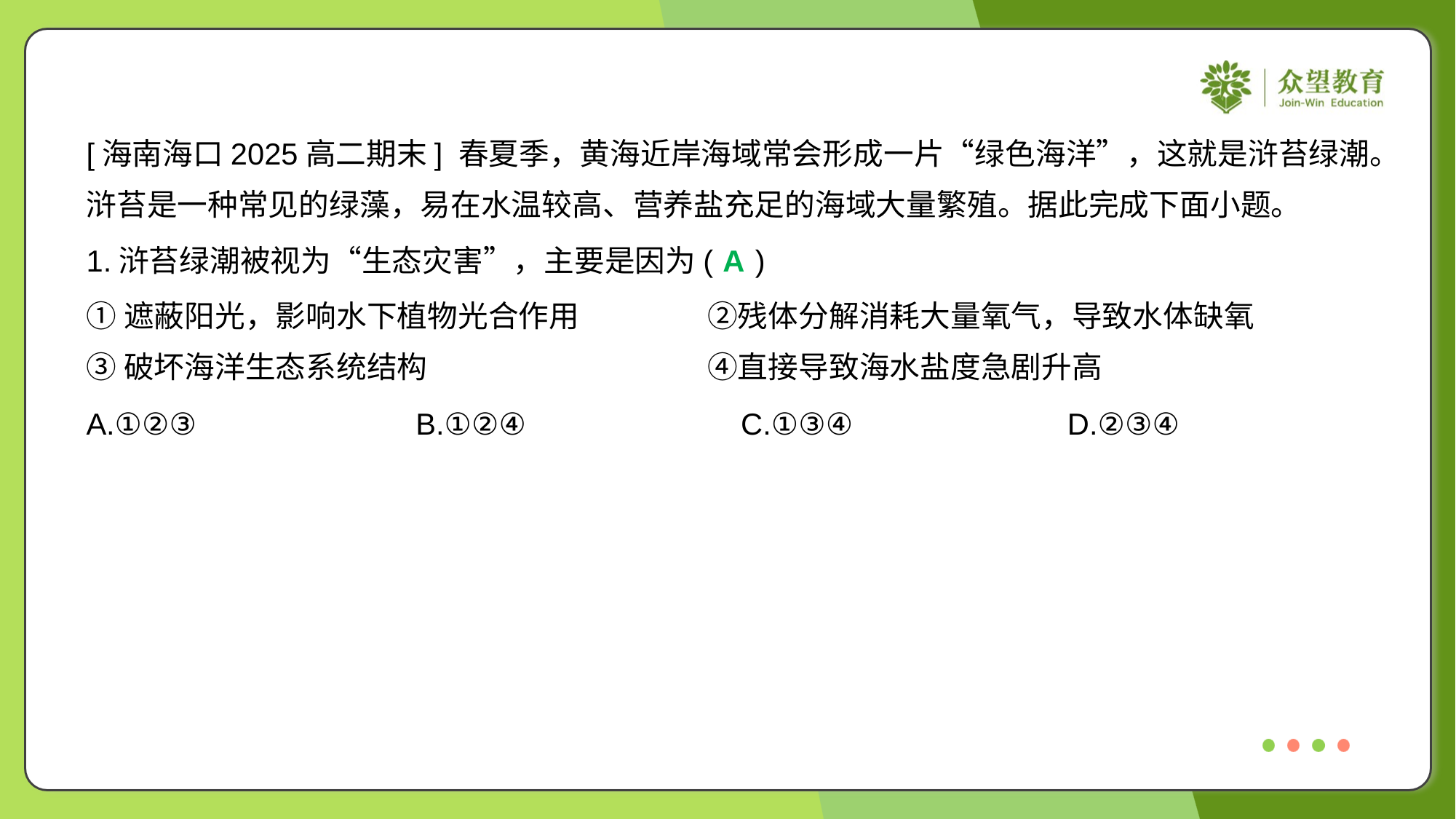

[海南海口2025高二期末] 春夏季，黄海近岸海域常会形成一片“绿色海洋”，这就是浒苔绿潮。
浒苔是一种常见的绿藻，易在水温较高、营养盐充足的海域大量繁殖。据此完成下面小题。
1.浒苔绿潮被视为“生态灾害”，主要是因为(     )
A
①遮蔽阳光，影响水下植物光合作用	②残体分解消耗大量氧气，导致水体缺氧
③破坏海洋生态系统结构	④直接导致海水盐度急剧升高
A.①②③	B.①②④	C.①③④	D.②③④